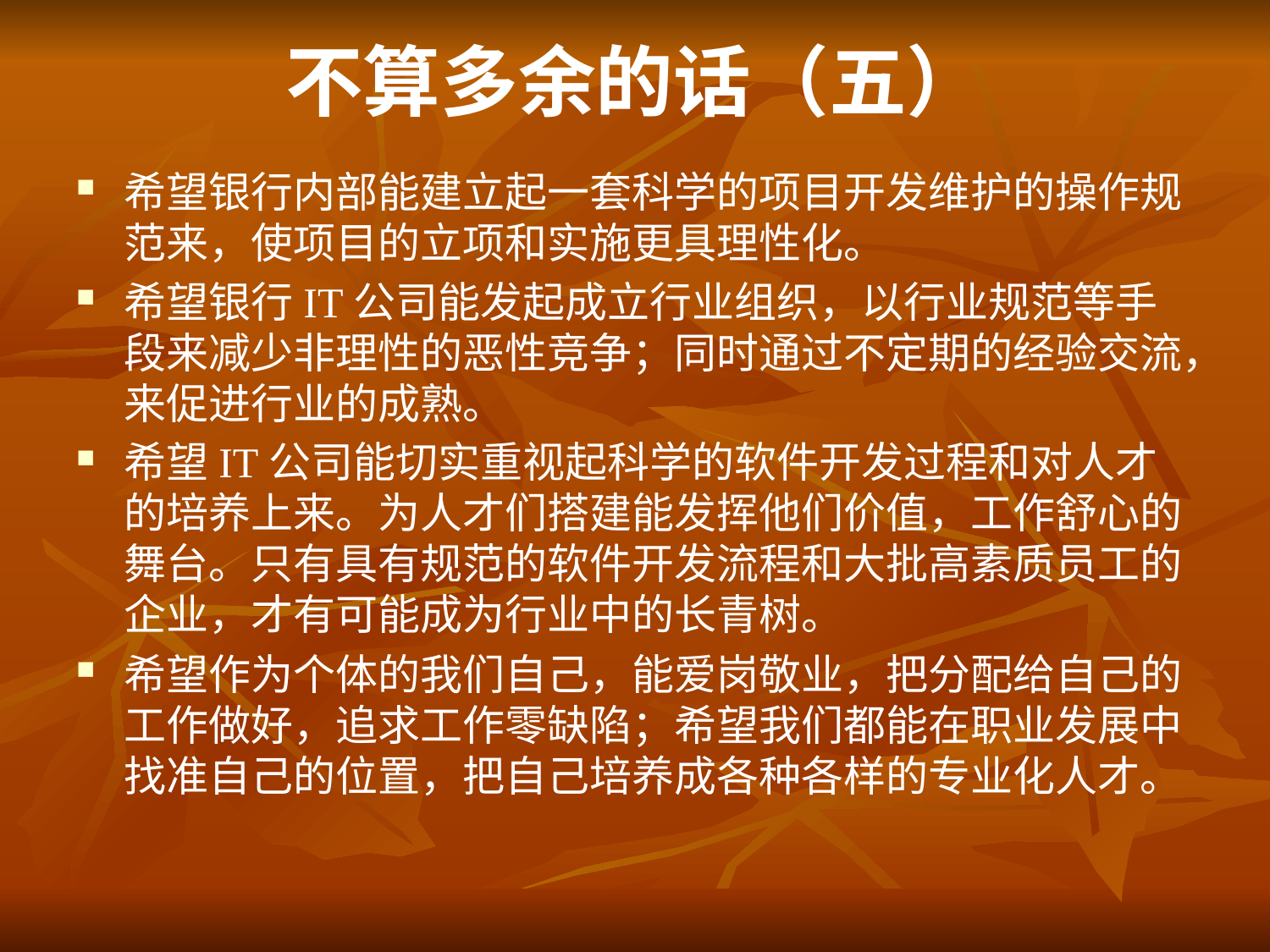

# 不算多余的话（五）
希望银行内部能建立起一套科学的项目开发维护的操作规范来，使项目的立项和实施更具理性化。
希望银行IT公司能发起成立行业组织，以行业规范等手段来减少非理性的恶性竞争；同时通过不定期的经验交流，来促进行业的成熟。
希望IT公司能切实重视起科学的软件开发过程和对人才的培养上来。为人才们搭建能发挥他们价值，工作舒心的舞台。只有具有规范的软件开发流程和大批高素质员工的企业，才有可能成为行业中的长青树。
希望作为个体的我们自己，能爱岗敬业，把分配给自己的工作做好，追求工作零缺陷；希望我们都能在职业发展中找准自己的位置，把自己培养成各种各样的专业化人才。